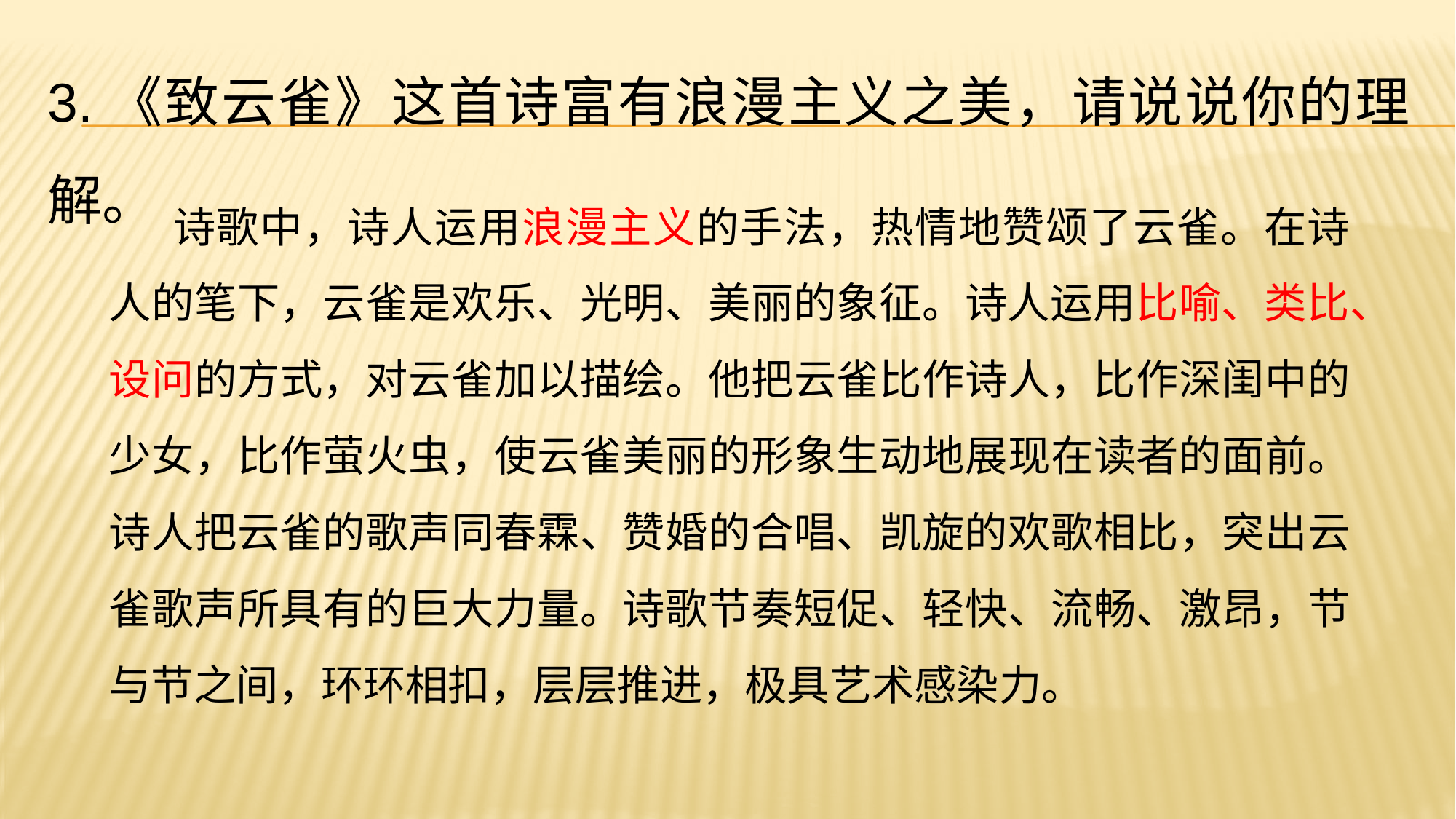

3.《致云雀》这首诗富有浪漫主义之美，请说说你的理解。
诗歌中，诗人运用浪漫主义的手法，热情地赞颂了云雀。在诗人的笔下，云雀是欢乐、光明、美丽的象征。诗人运用比喻、类比、设问的方式，对云雀加以描绘。他把云雀比作诗人，比作深闺中的少女，比作萤火虫，使云雀美丽的形象生动地展现在读者的面前。诗人把云雀的歌声同春霖、赞婚的合唱、凯旋的欢歌相比，突出云雀歌声所具有的巨大力量。诗歌节奏短促、轻快、流畅、激昂，节与节之间，环环相扣，层层推进，极具艺术感染力。